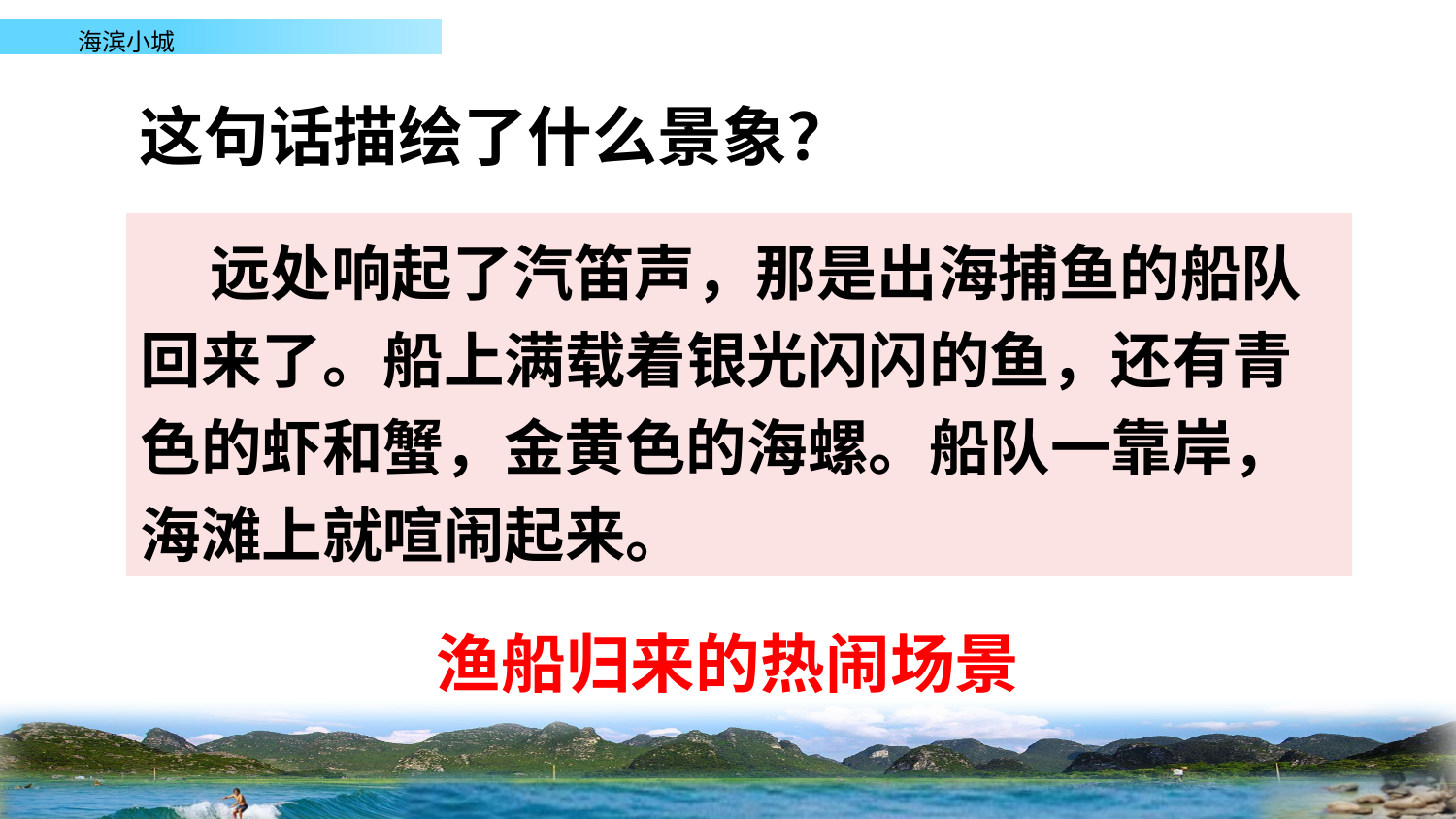

这句话描绘了什么景象？
    远处响起了汽笛声，那是出海捕鱼的船队回来了。船上满载着银光闪闪的鱼，还有青色的虾和蟹，金黄色的海螺。船队一靠岸，海滩上就喧闹起来。
渔船归来的热闹场景